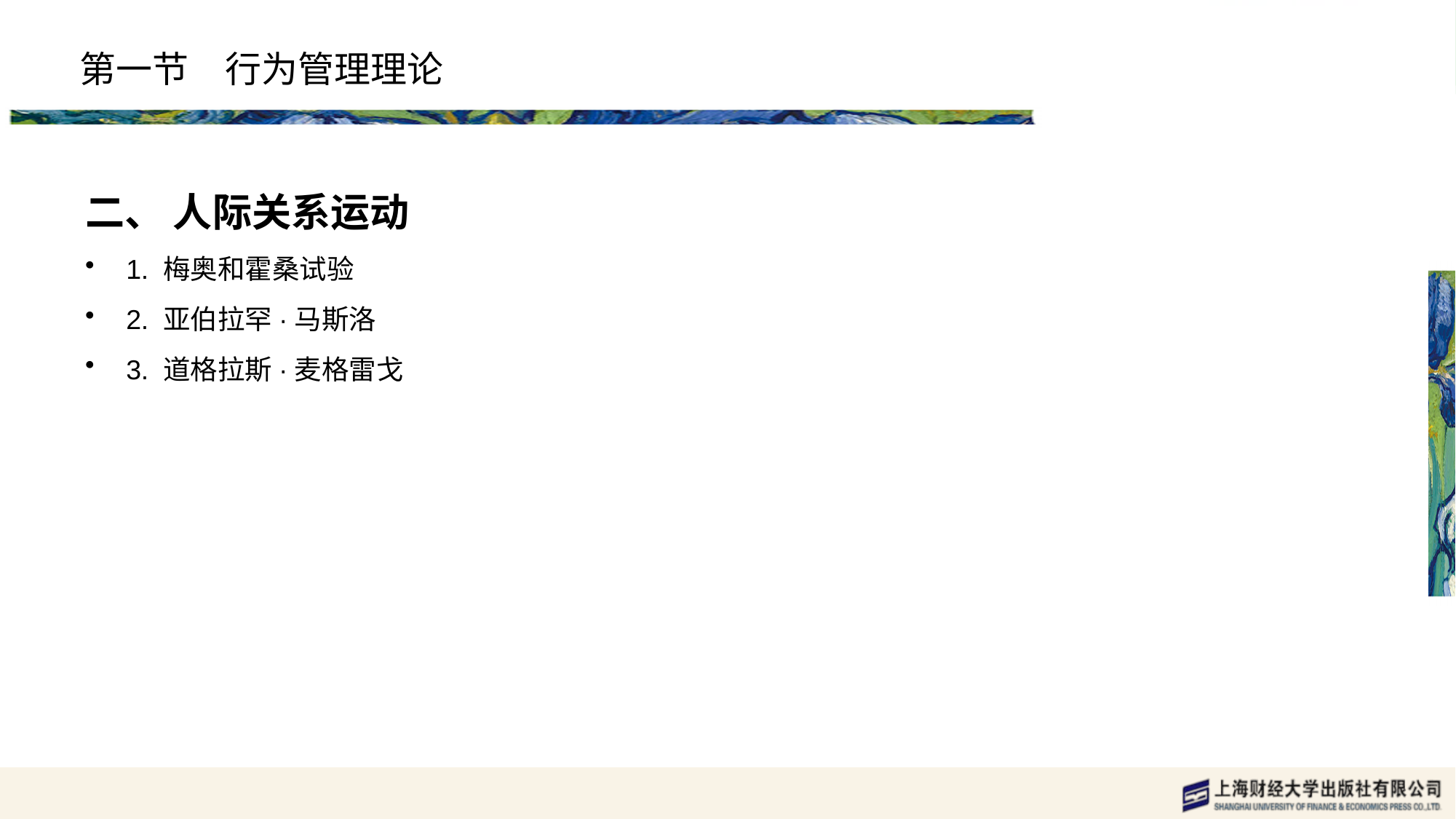

# 第一节　行为管理理论
二、 人际关系运动
1. 梅奥和霍桑试验
2. 亚伯拉罕·马斯洛
3. 道格拉斯·麦格雷戈